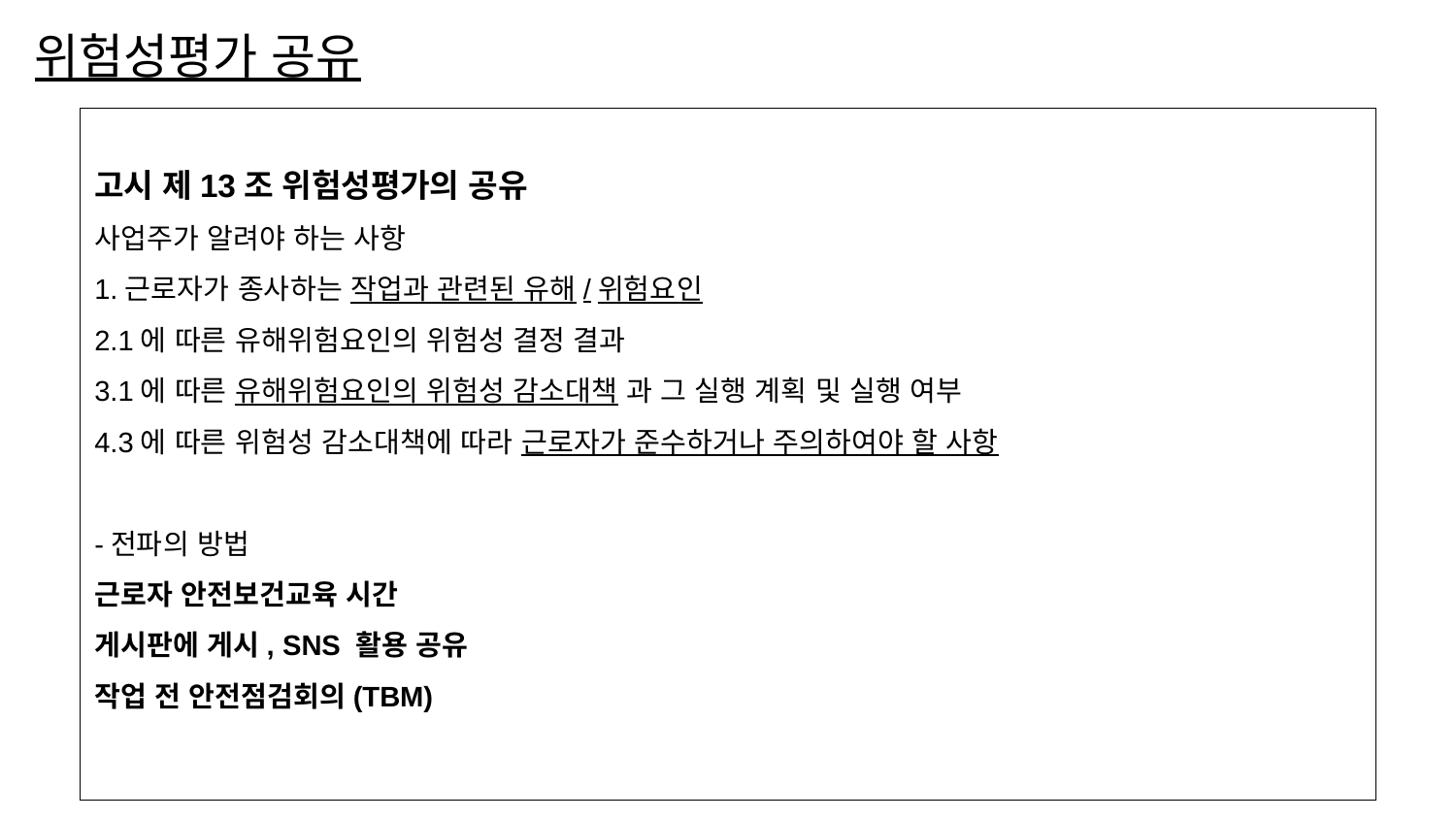

# 위험성평가 공유
고시 제13조 위험성평가의 공유
사업주가 알려야 하는 사항
1.근로자가 종사하는 작업과 관련된 유해/위험요인
2.1에 따른 유해위험요인의 위험성 결정 결과
3.1에 따른 유해위험요인의 위험성 감소대책 과 그 실행 계획 및 실행 여부
4.3에 따른 위험성 감소대책에 따라 근로자가 준수하거나 주의하여야 할 사항

-전파의 방법
근로자 안전보건교육 시간
게시판에 게시, SNS 활용 공유
작업 전 안전점검회의(TBM)